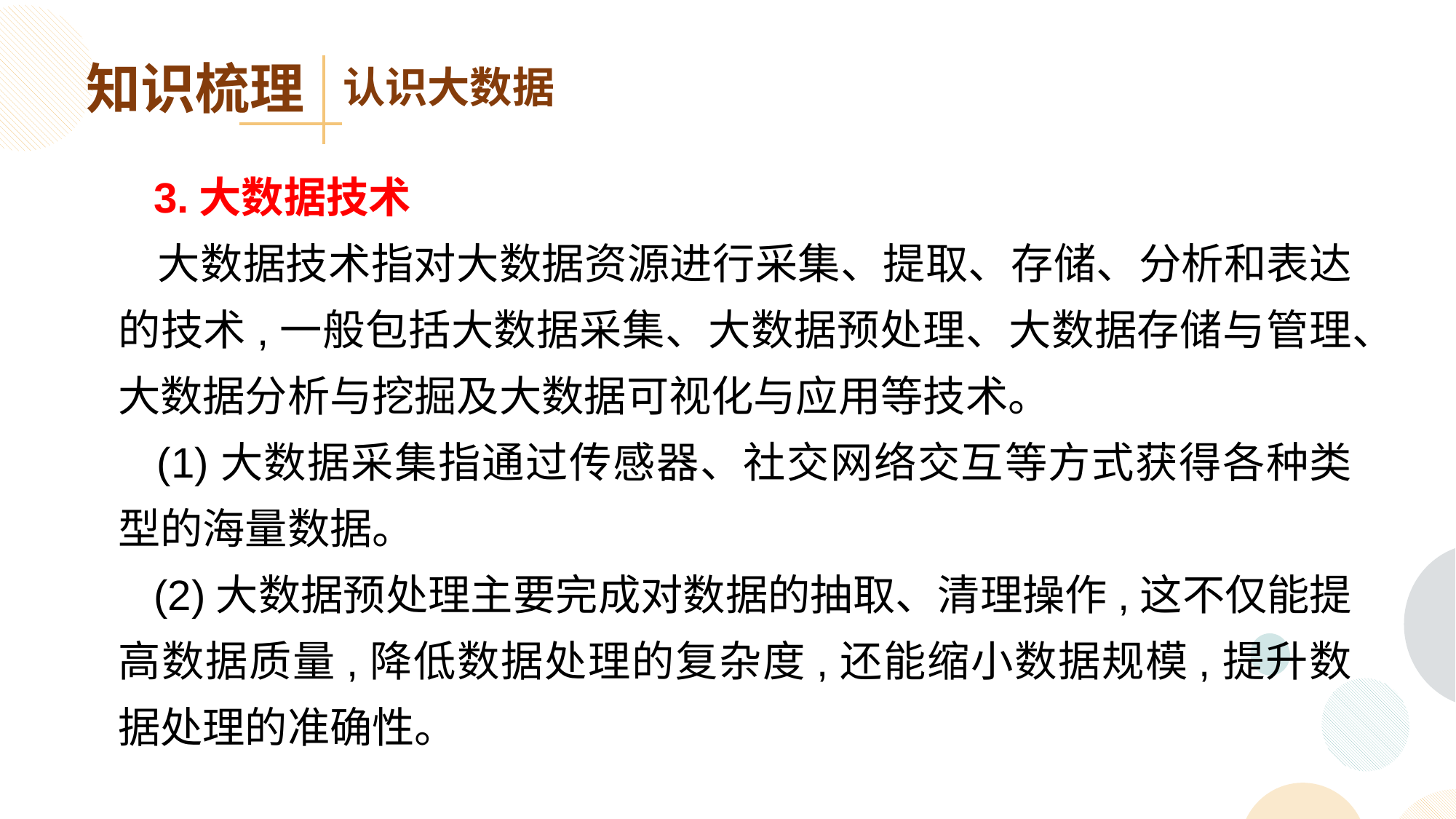

知识梳理
认识大数据
   3.大数据技术
   大数据技术指对大数据资源进行采集、提取、存储、分析和表达的技术,一般包括大数据采集、大数据预处理、大数据存储与管理、大数据分析与挖掘及大数据可视化与应用等技术。
   (1)大数据采集指通过传感器、社交网络交互等方式获得各种类型的海量数据。
   (2)大数据预处理主要完成对数据的抽取、清理操作,这不仅能提高数据质量,降低数据处理的复杂度,还能缩小数据规模,提升数据处理的准确性。